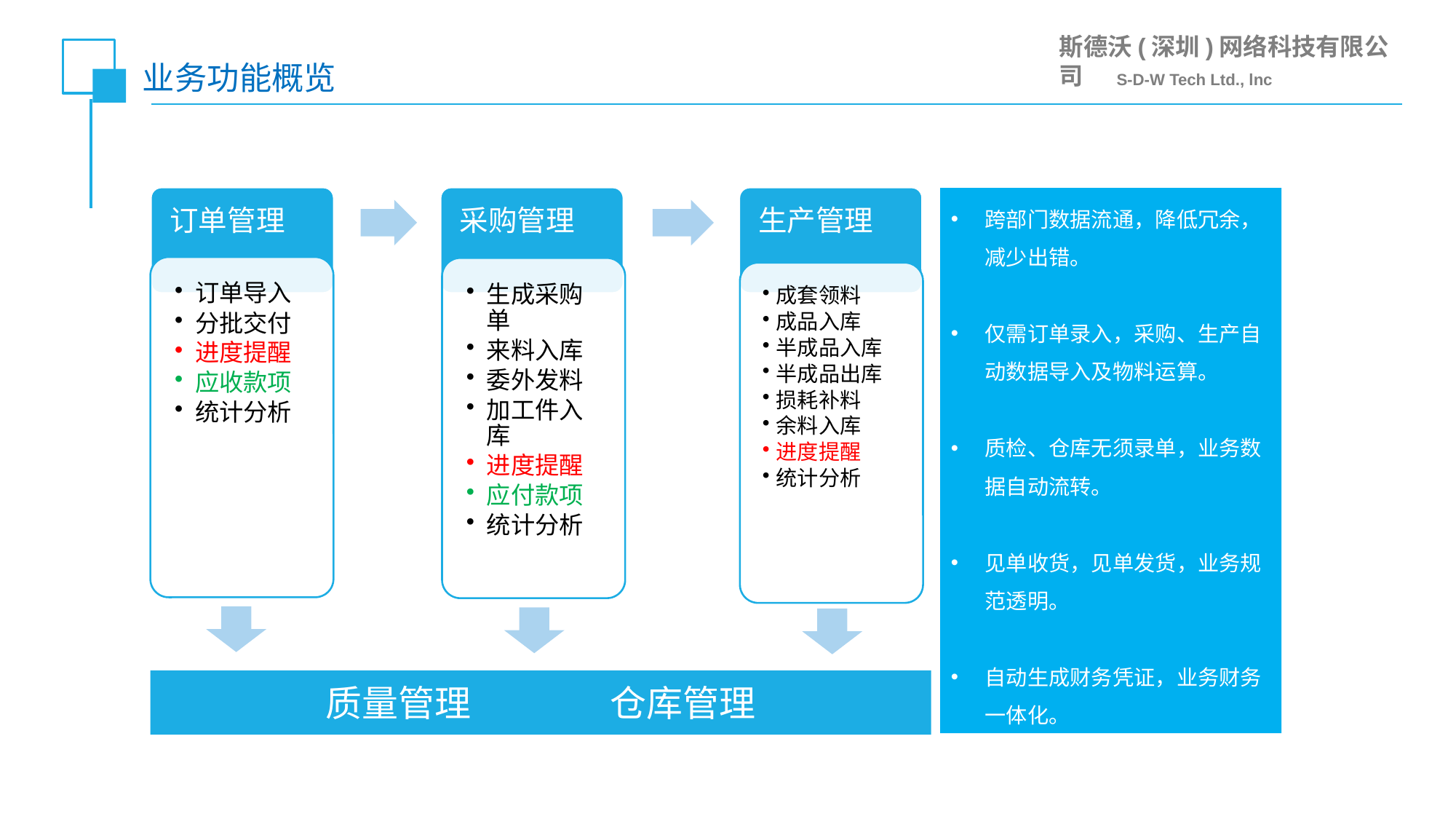

业务功能概览
订单管理
订单导入
分批交付
进度提醒
应收款项
统计分析

采购管理
生成采购单
来料入库
委外发料
加工件入库
进度提醒
应付款项
统计分析

生产管理
成套领料
成品入库
半成品入库
半成品出库
损耗补料
余料入库
进度提醒
统计分析
跨部门数据流通，降低冗余，减少出错。

仅需订单录入，采购、生产自动数据导入及物料运算。

质检、仓库无须录单，业务数据自动流转。

见单收货，见单发货，业务规范透明。

自动生成财务凭证，业务财务一体化。

质量管理                 仓库管理